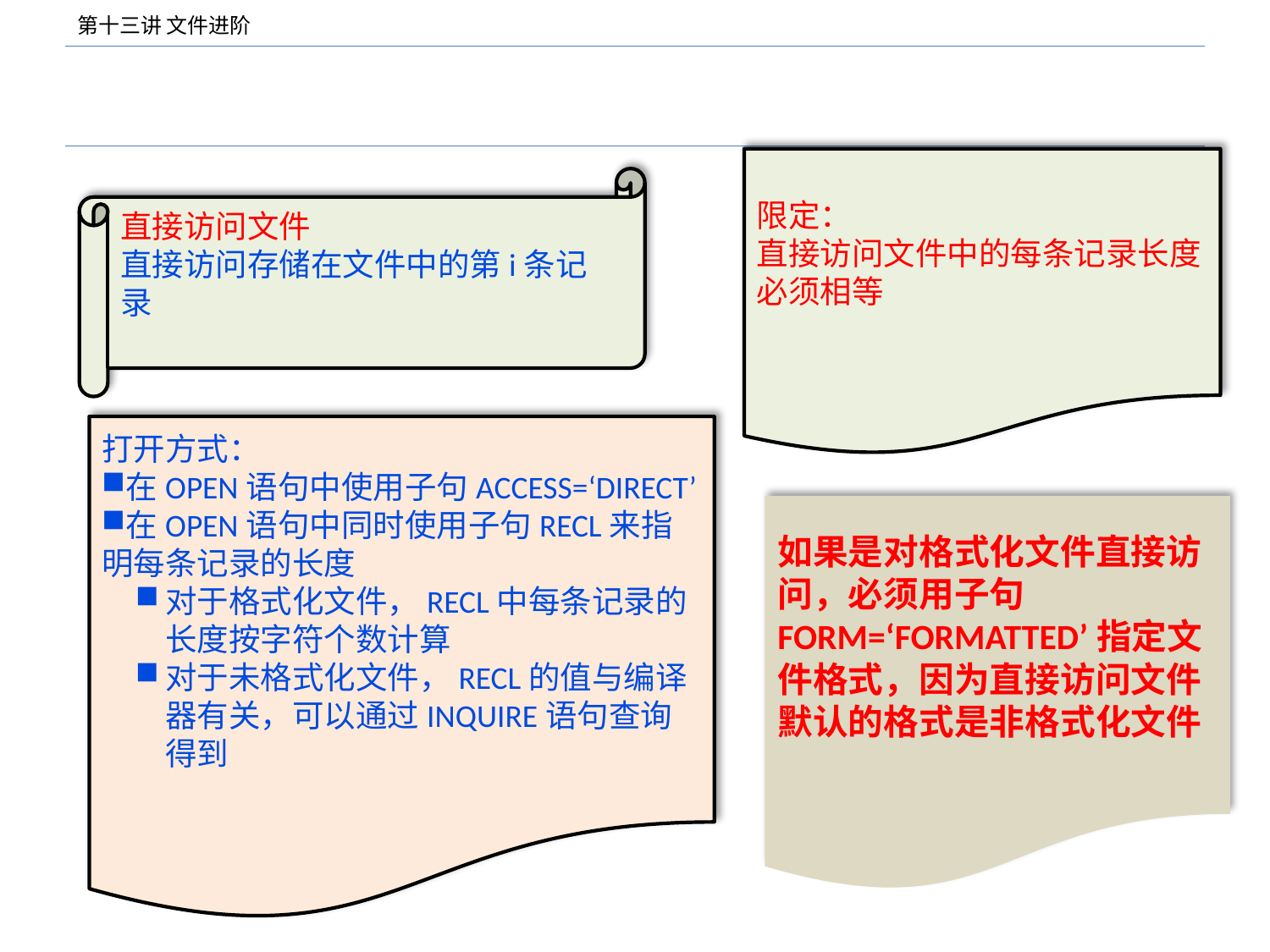

#
限定：
直接访问文件中的每条记录长度必须相等

直接访问文件
直接访问存储在文件中的第i条记录

打开方式：
在OPEN语句中使用子句ACCESS=‘DIRECT’
在OPEN语句中同时使用子句RECL来指明每条记录的长度
对于格式化文件，RECL中每条记录的长度按字符个数计算
对于未格式化文件，RECL的值与编译器有关，可以通过INQUIRE语句查询得到

如果是对格式化文件直接访问，必须用子句FORM=‘FORMATTED’指定文件格式，因为直接访问文件默认的格式是非格式化文件